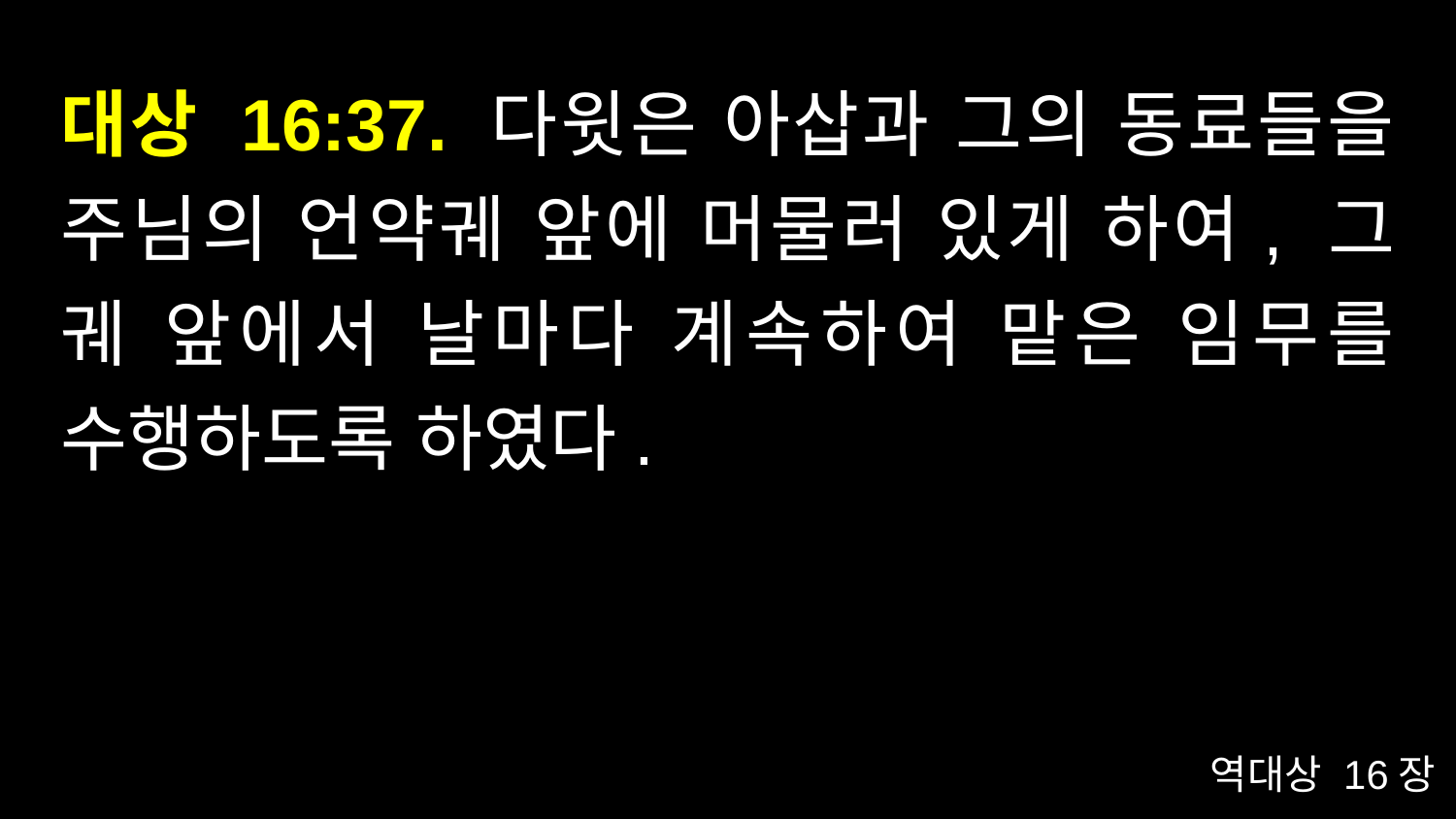

# 대상 16:37. 다윗은 아삽과 그의 동료들을 주님의 언약궤 앞에 머물러 있게 하여, 그 궤 앞에서 날마다 계속하여 맡은 임무를 수행하도록 하였다.
역대상 16장